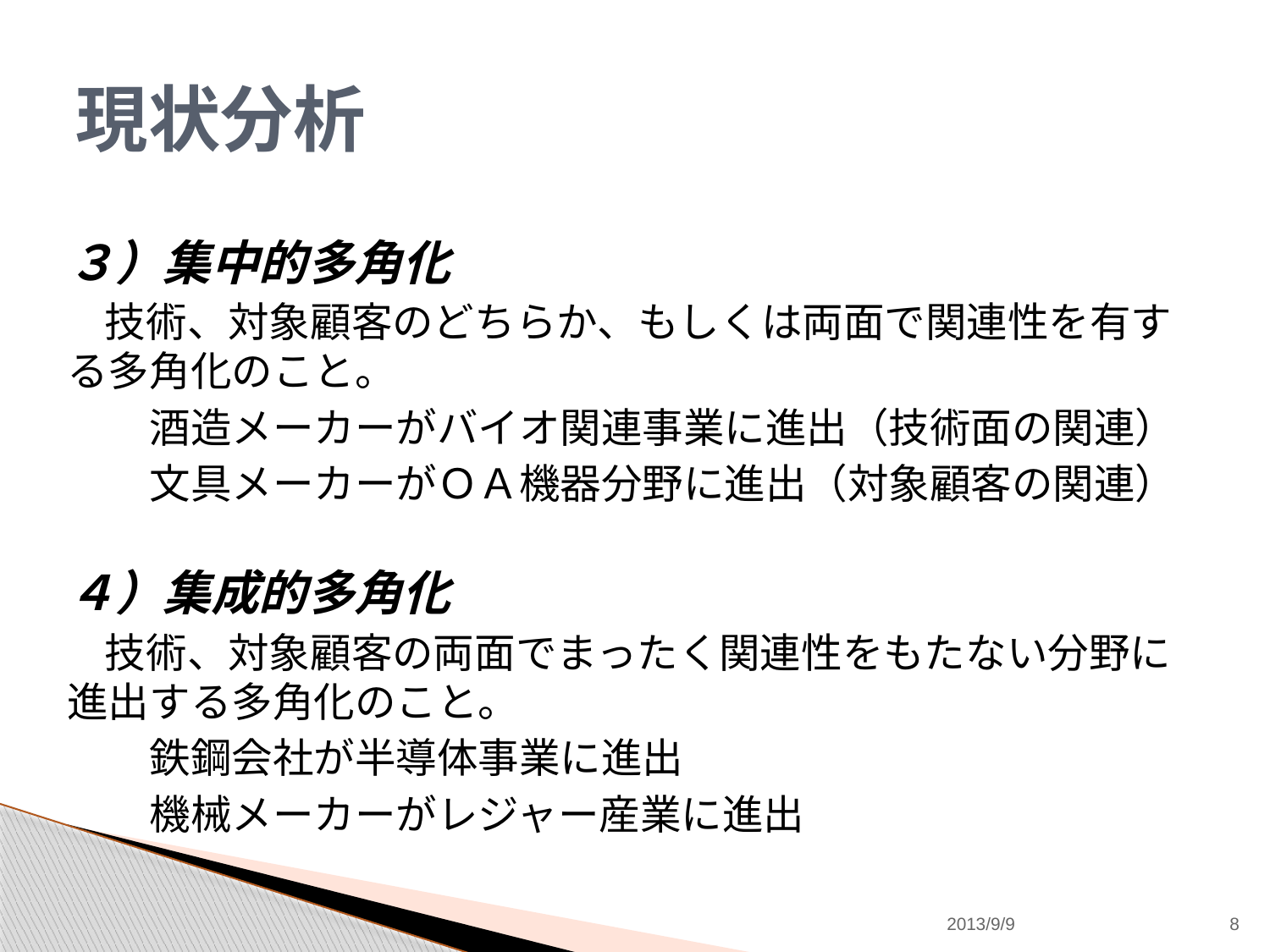

# 現状分析
３）集中的多角化
　技術、対象顧客のどちらか、もしくは両面で関連性を有する多角化のこと。
　　酒造メーカーがバイオ関連事業に進出（技術面の関連）
　　文具メーカーがＯＡ機器分野に進出（対象顧客の関連）
　
４）集成的多角化
　技術、対象顧客の両面でまったく関連性をもたない分野に進出する多角化のこと。
　　鉄鋼会社が半導体事業に進出
　　機械メーカーがレジャー産業に進出

2013/9/9
8